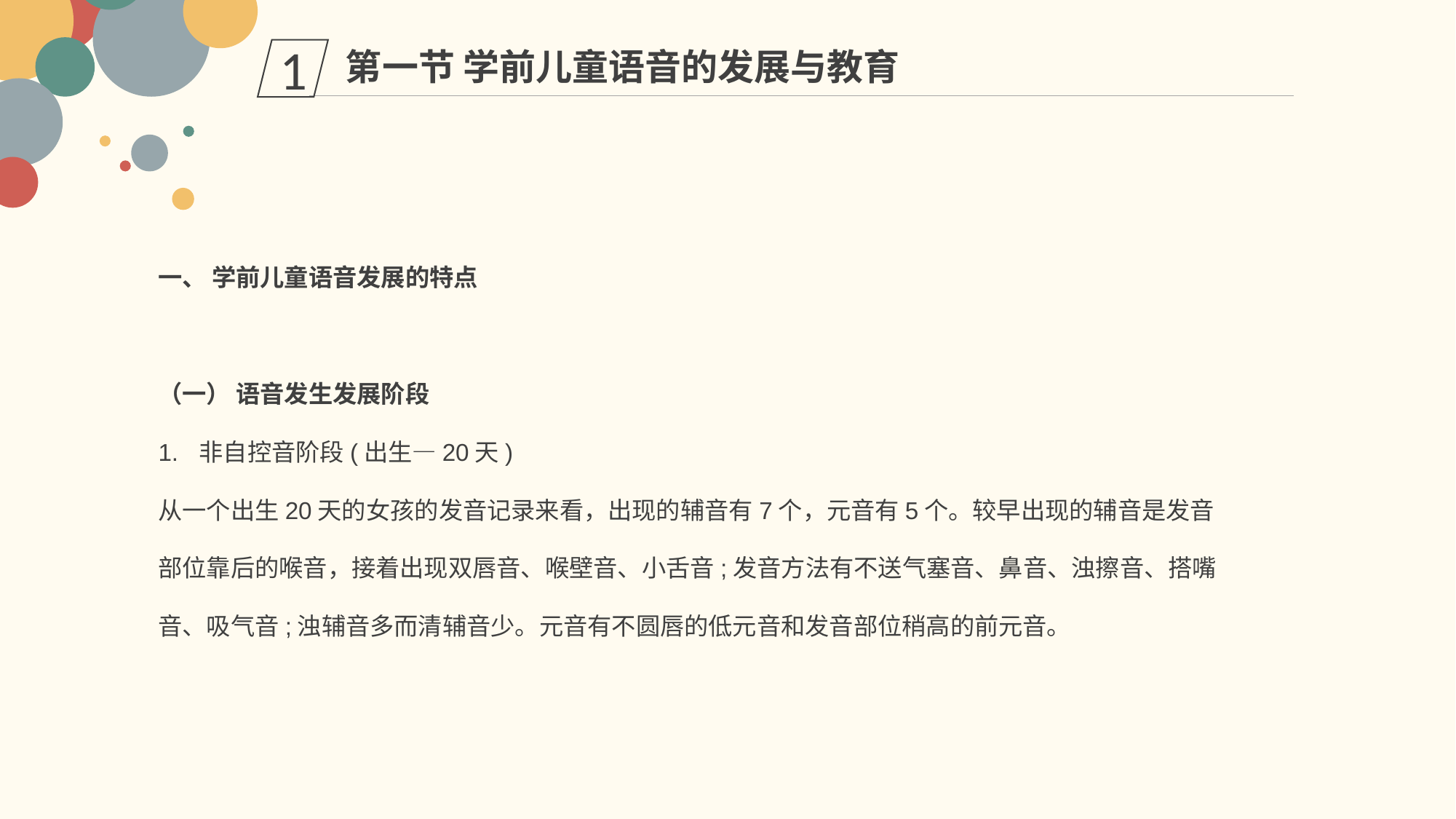

第一节 学前儿童语音的发展与教育
1
一、 学前儿童语音发展的特点

（一） 语音发生发展阶段
非自控音阶段(出生—20天)
从一个出生20天的女孩的发音记录来看，出现的辅音有7个，元音有5个。较早出现的辅音是发音部位靠后的喉音，接着出现双唇音、喉壁音、小舌音;发音方法有不送气塞音、鼻音、浊擦音、搭嘴音、吸气音;浊辅音多而清辅音少。元音有不圆唇的低元音和发音部位稍高的前元音。